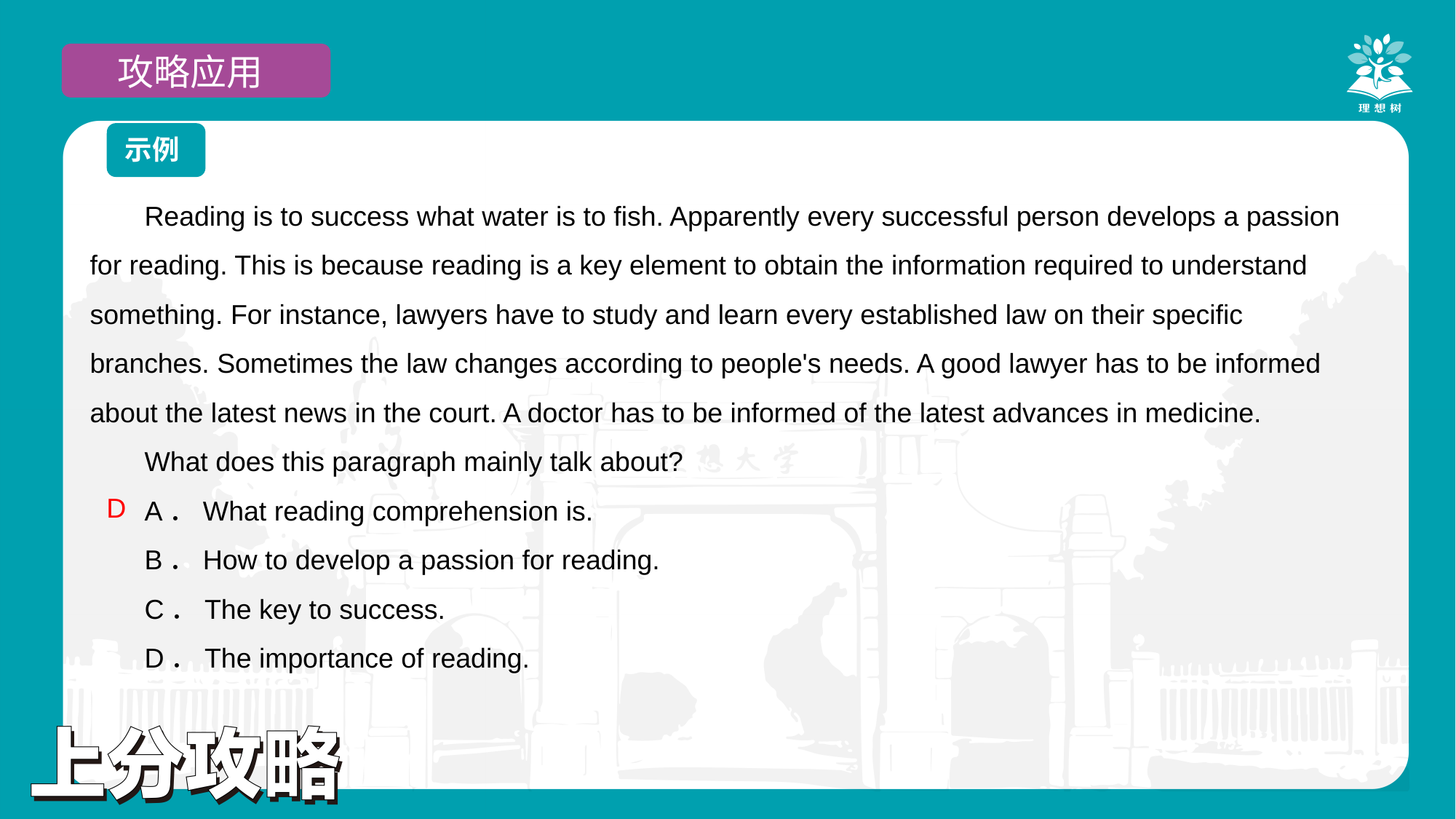

攻略应用

示例
Reading is to success what water is to fish. Apparently every successful person develops a passion for reading. This is because reading is a key element to obtain the information required to understand something. For instance, lawyers have to study and learn every established law on their specific branches. Sometimes the law changes according to people's needs. A good lawyer has to be informed about the latest news in the court. A doctor has to be informed of the latest advances in medicine.
What does this paragraph mainly talk about?
A．What reading comprehension is.
B．How to develop a passion for reading.
C．The key to success.
D．The importance of reading.
D